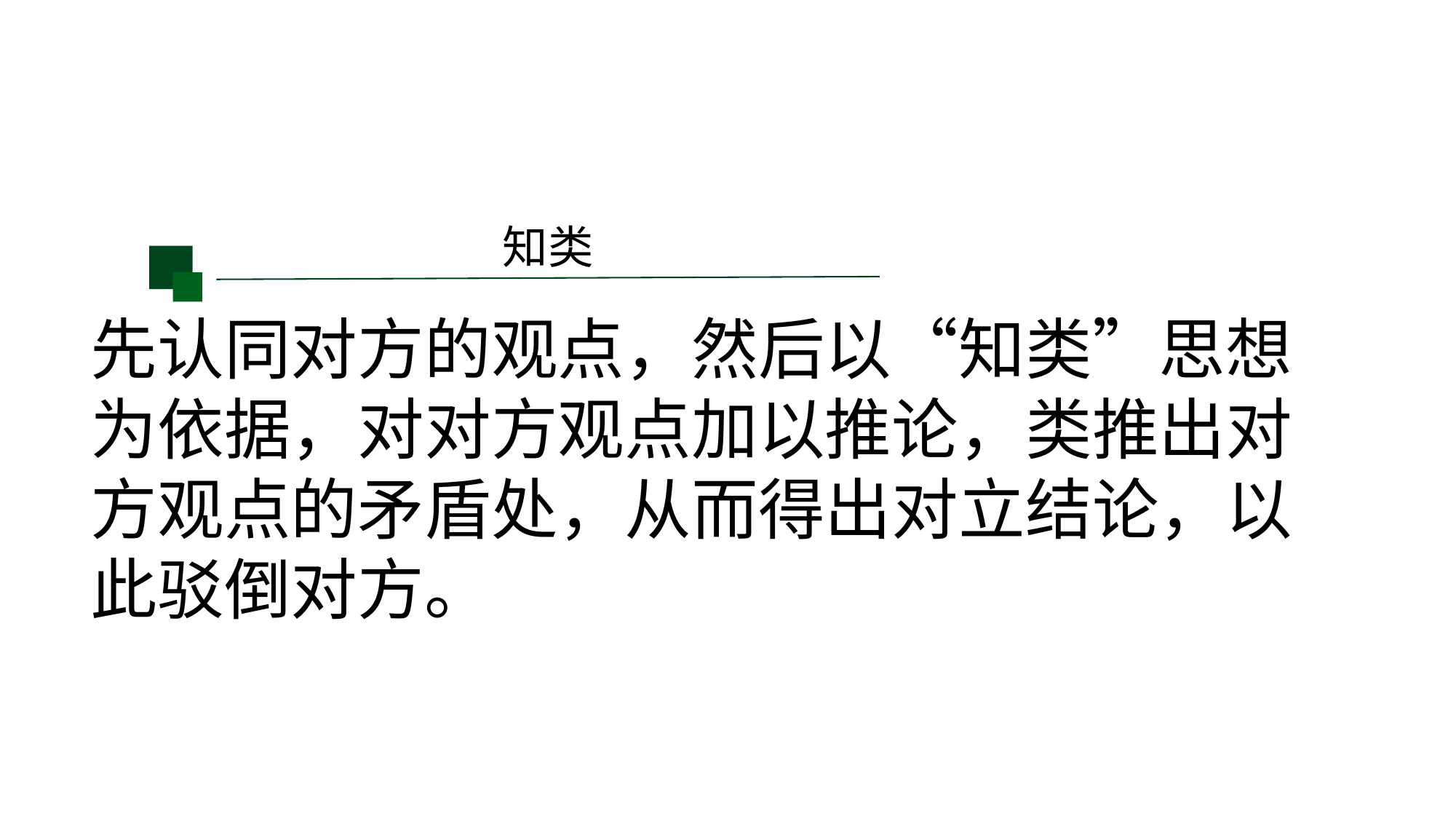

知类

先认同对方的观点，然后以“知类”思想为依据，对对方观点加以推论，类推出对方观点的矛盾处，从而得出对立结论，以此驳倒对方。